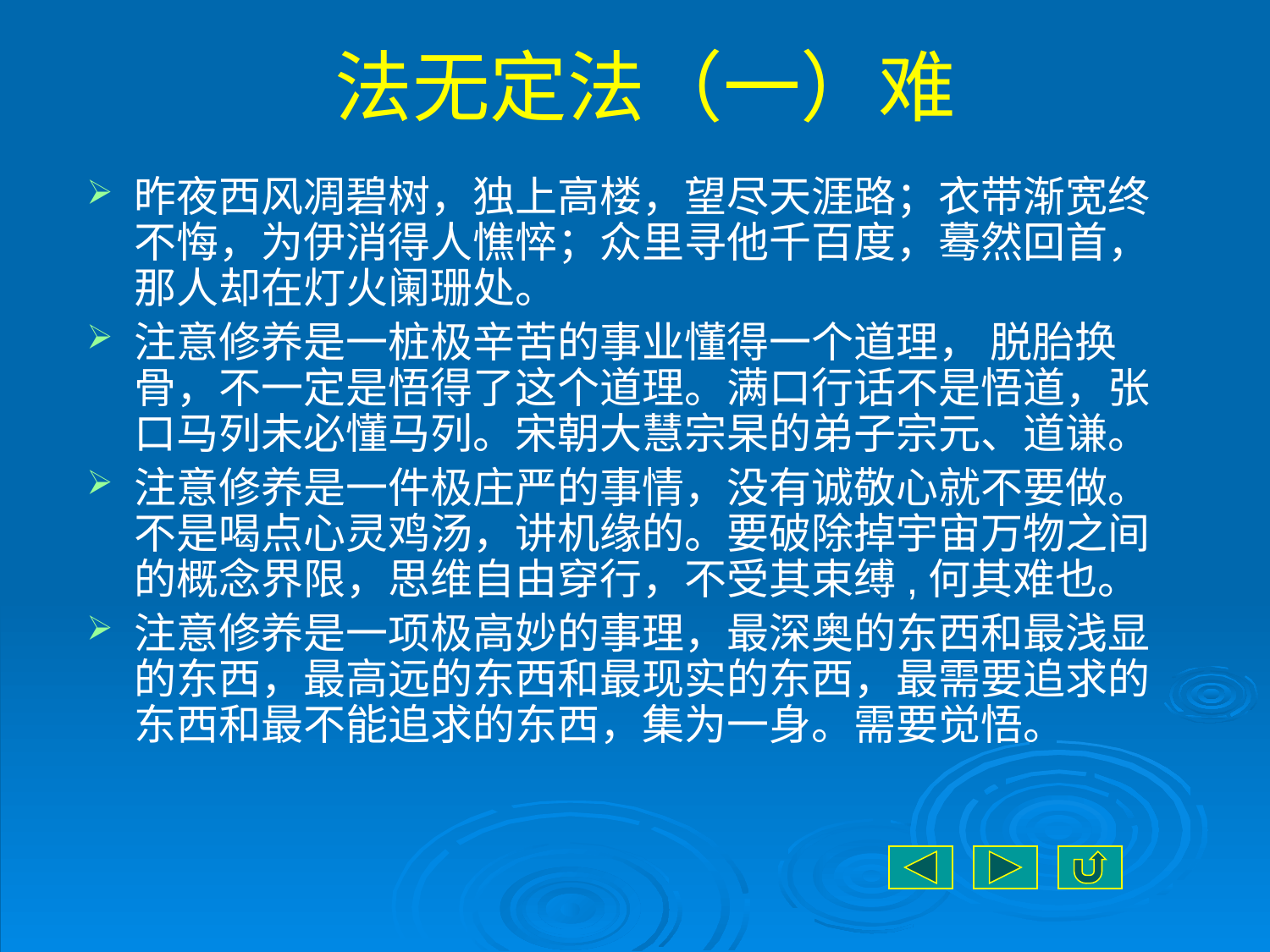

# 法无定法（一）难
昨夜西风凋碧树，独上高楼，望尽天涯路；衣带渐宽终不悔，为伊消得人憔悴；众里寻他千百度，蓦然回首，那人却在灯火阑珊处。
注意修养是一桩极辛苦的事业懂得一个道理， 脱胎换骨，不一定是悟得了这个道理。满口行话不是悟道，张口马列未必懂马列。宋朝大慧宗杲的弟子宗元、道谦。
注意修养是一件极庄严的事情，没有诚敬心就不要做。不是喝点心灵鸡汤，讲机缘的。要破除掉宇宙万物之间的概念界限，思维自由穿行，不受其束缚,何其难也。
注意修养是一项极高妙的事理，最深奥的东西和最浅显的东西，最高远的东西和最现实的东西，最需要追求的东西和最不能追求的东西，集为一身。需要觉悟。